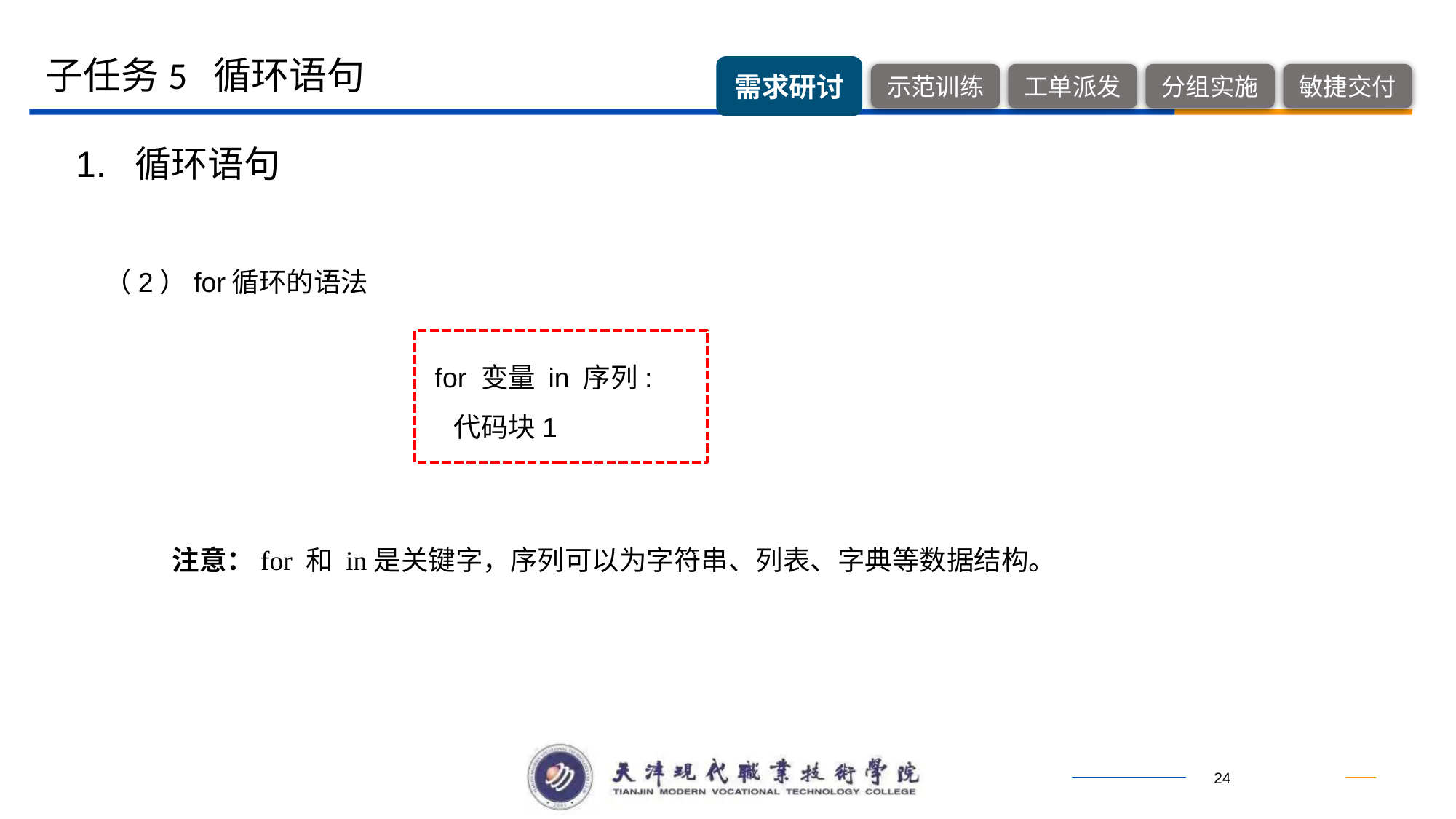

子任务5  循环语句

1.  循环语句
（2）for循环的语法

for 变量 in 序列:
  代码块1
注意：for 和 in是关键字，序列可以为字符串、列表、字典等数据结构。